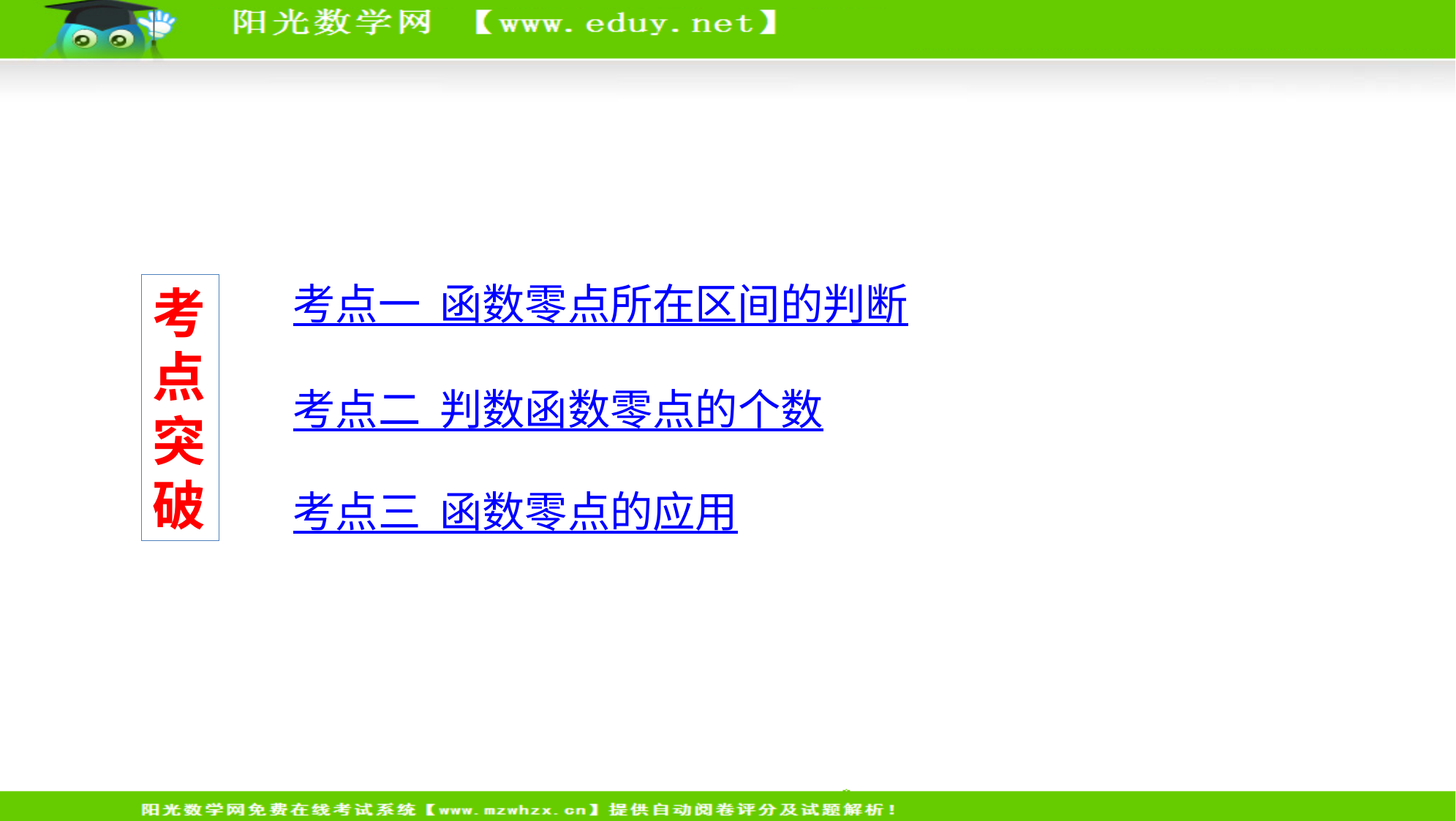

考点一  函数零点所在区间的判断
考点突破
考点二  判数函数零点的个数
考点三  函数零点的应用